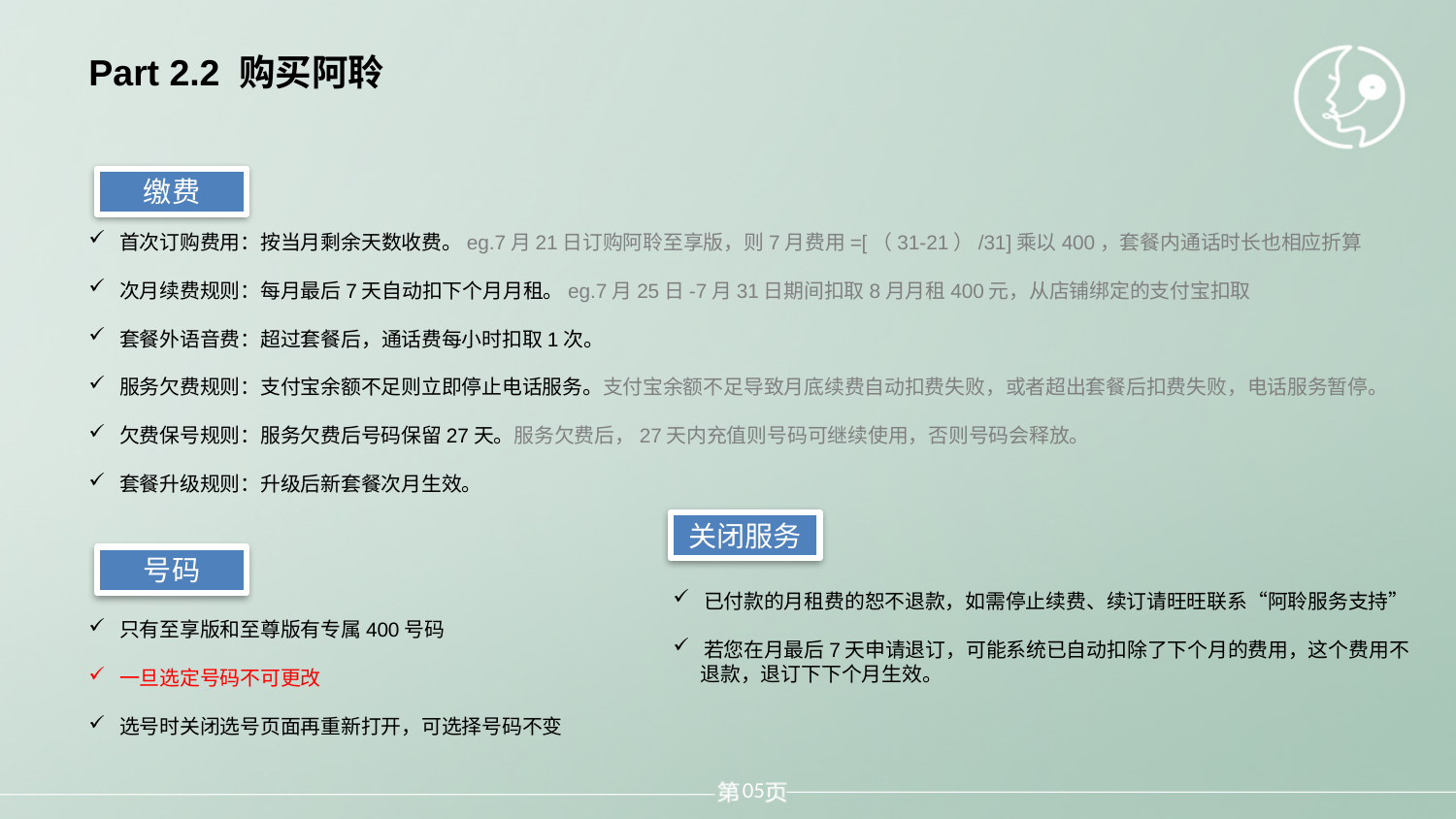

Part 2.2 购买阿聆

  首次订购费用：按当月剩余天数收费。eg.7月21日订购阿聆至享版，则7月费用=[（31-21）/31]乘以400，套餐内通话时长也相应折算

  次月续费规则：每月最后7天自动扣下个月月租。eg.7月25日-7月31日期间扣取8月月租400元，从店铺绑定的支付宝扣取

  套餐外语音费：超过套餐后，通话费每小时扣取1次。

  服务欠费规则：支付宝余额不足则立即停止电话服务。支付宝余额不足导致月底续费自动扣费失败，或者超出套餐后扣费失败，电话服务暂停。

  欠费保号规则：服务欠费后号码保留27天。服务欠费后，27天内充值则号码可继续使用，否则号码会释放。

  套餐升级规则：升级后新套餐次月生效。

  只有至享版和至尊版有专属400号码

  一旦选定号码不可更改

  选号时关闭选号页面再重新打开，可选择号码不变
缴费
关闭服务
号码
  已付款的月租费的恕不退款，如需停止续费、续订请旺旺联系“阿聆服务支持”

  若您在月最后7天申请退订，可能系统已自动扣除了下个月的费用，这个费用不
     退款，退订下下个月生效。
05